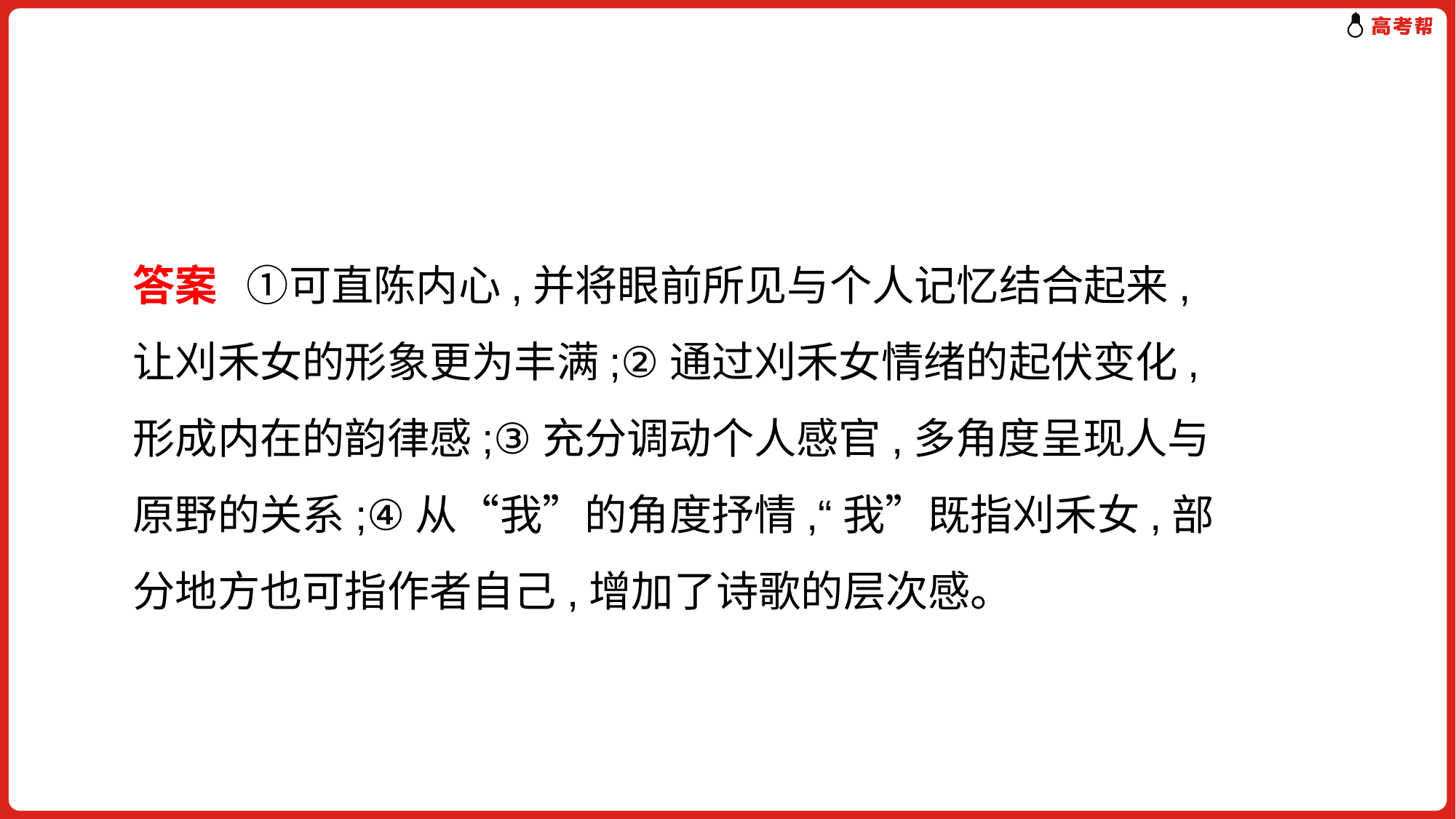

答案   ①可直陈内心,并将眼前所见与个人记忆结合起来,让刈禾女的形象更为丰满;②通过刈禾女情绪的起伏变化,形成内在的韵律感;③充分调动个人感官,多角度呈现人与原野的关系;④从“我”的角度抒情,“我”既指刈禾女,部分地方也可指作者自己,增加了诗歌的层次感。